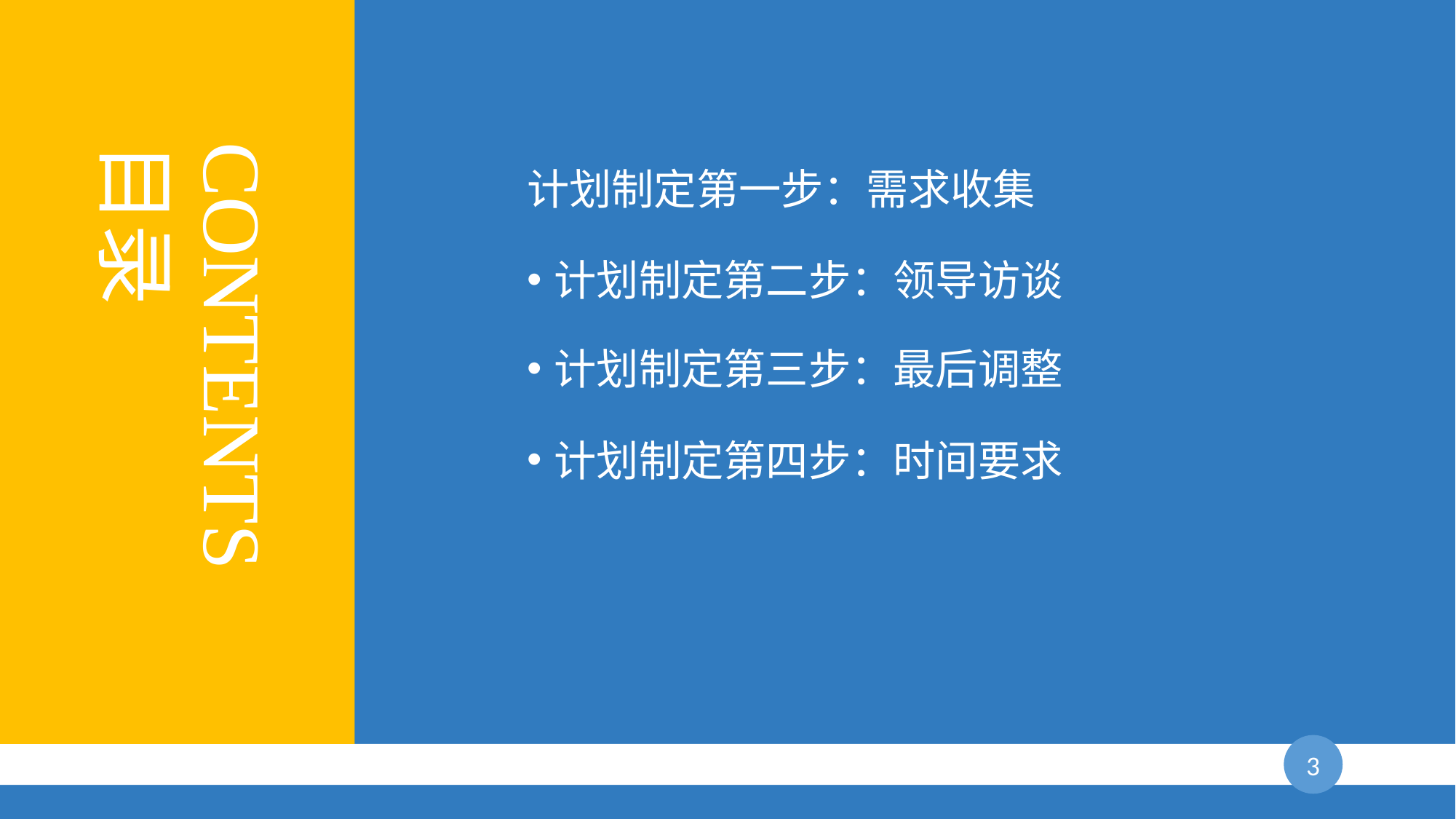

CONTENTS
目录
计划制定第一步：需求收集
计划制定第二步：领导访谈
计划制定第三步：最后调整
计划制定第四步：时间要求